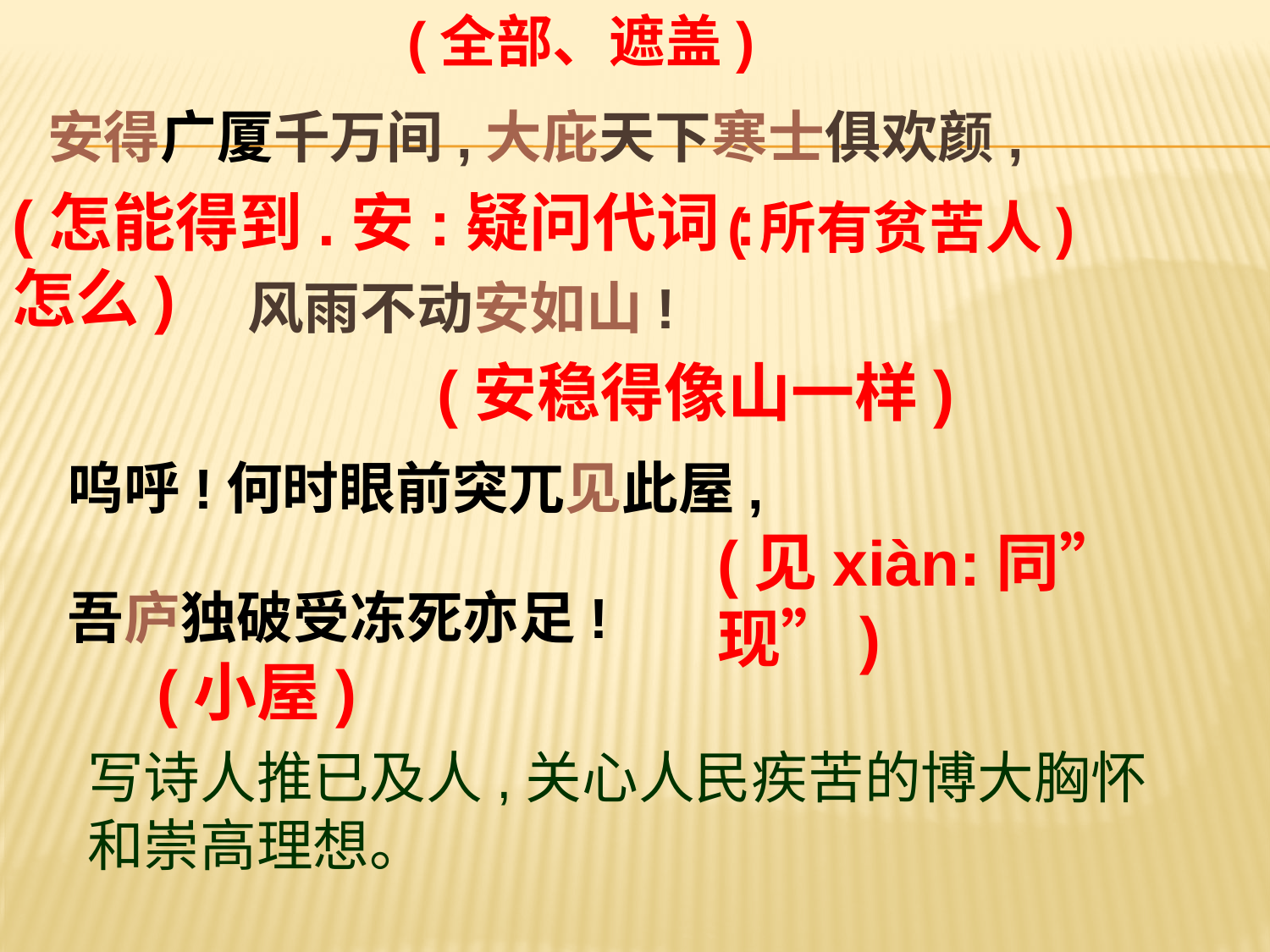

(全部、遮盖)
# 安得广厦千万间,大庇天下寒士俱欢颜,
(怎能得到.安:疑问代词:怎么)
(所有贫苦人)
风雨不动安如山!
(安稳得像山一样)
呜呼!何时眼前突兀见此屋,
(见xiàn:同”现”)
吾庐独破受冻死亦足!
(小屋)
写诗人推已及人,关心人民疾苦的博大胸怀和崇高理想。